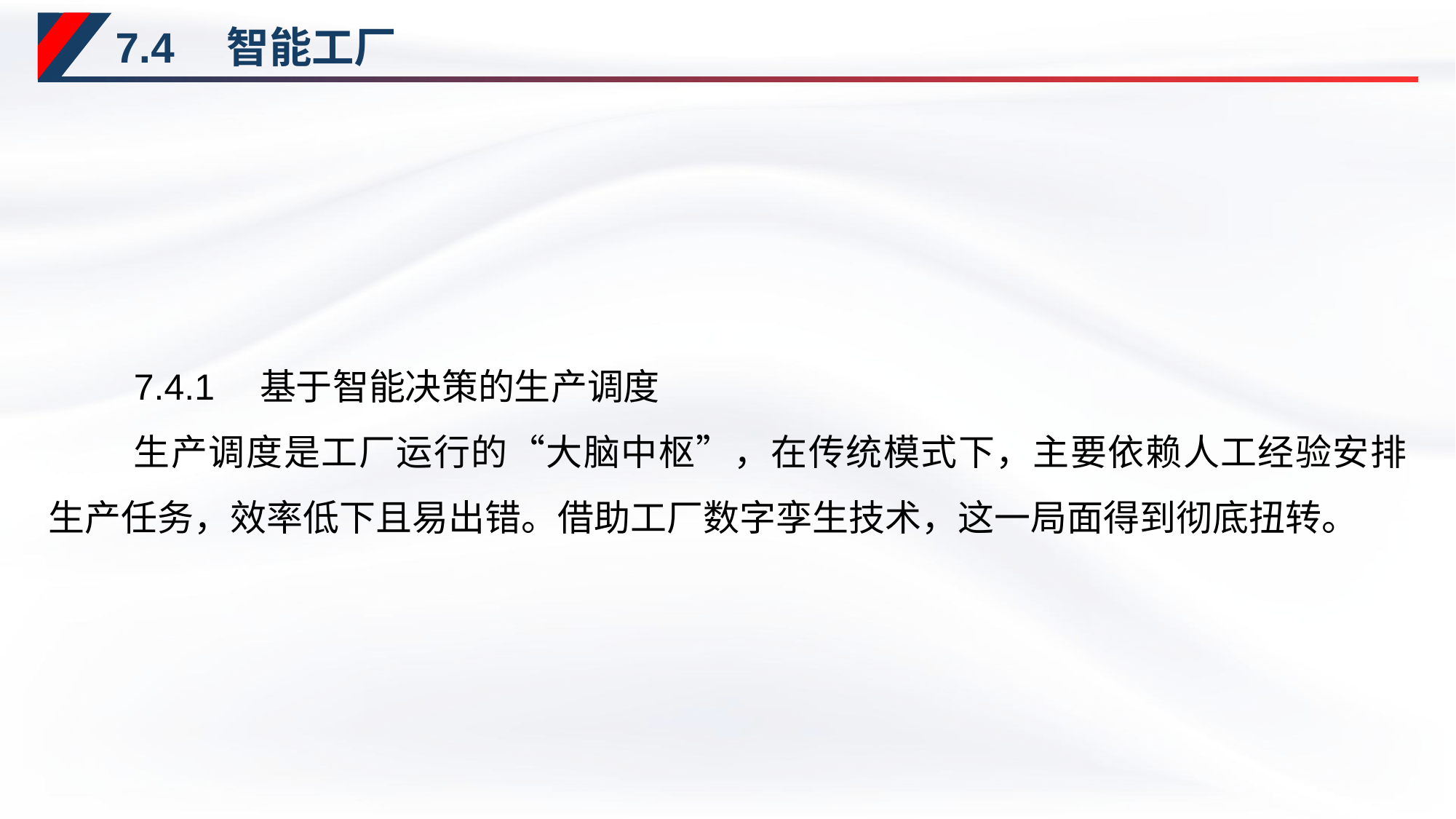

# 7.4　智能工厂
7.4.1　基于智能决策的生产调度
生产调度是工厂运行的“大脑中枢”，在传统模式下，主要依赖人工经验安排生产任务，效率低下且易出错。借助工厂数字孪生技术，这一局面得到彻底扭转。